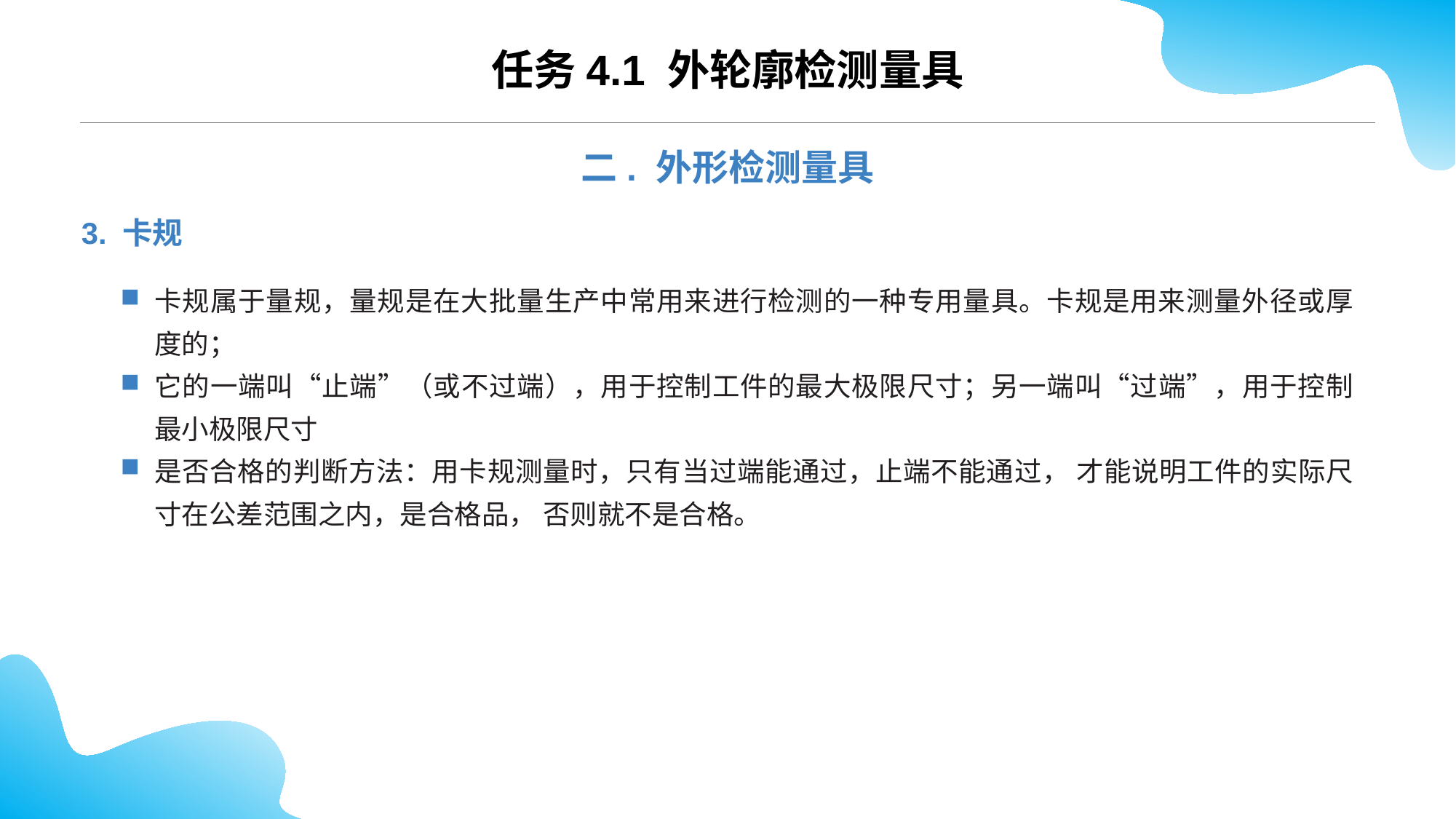

任务4.1 外轮廓检测量具
二. 外形检测量具
3. 卡规
卡规属于量规，量规是在大批量生产中常用来进行检测的一种专用量具。卡规是用来测量外径或厚度的；
它的一端叫“止端”（或不过端），用于控制工件的最大极限尺寸；另一端叫“过端”，用于控制最小极限尺寸
是否合格的判断方法：用卡规测量时，只有当过端能通过，止端不能通过， 才能说明工件的实际尺寸在公差范围之内，是合格品， 否则就不是合格。